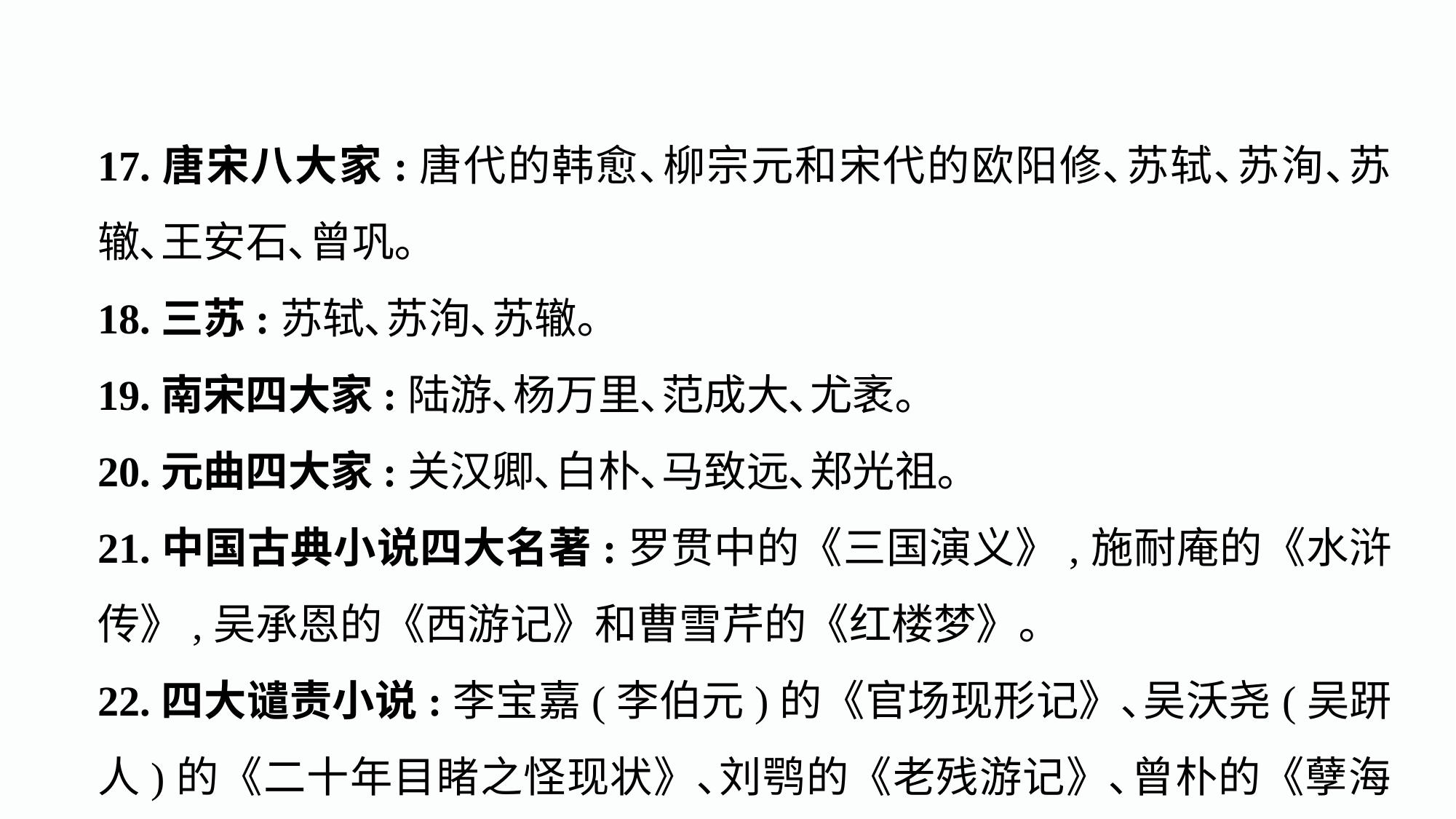

17.唐宋八大家:唐代的韩愈､柳宗元和宋代的欧阳修､苏轼､苏洵､苏辙､王安石､曾巩｡
18.三苏:苏轼､苏洵､苏辙｡
19.南宋四大家:陆游､杨万里､范成大､尤袤｡
20.元曲四大家:关汉卿､白朴､马致远､郑光祖｡
21.中国古典小说四大名著:罗贯中的《三国演义》,施耐庵的《水浒传》,吴承恩的《西游记》和曹雪芹的《红楼梦》｡
22.四大谴责小说:李宝嘉(李伯元)的《官场现形记》､吴沃尧(吴趼人)的《二十年目睹之怪现状》､刘鹗的《老残游记》､曾朴的《孽海花》｡